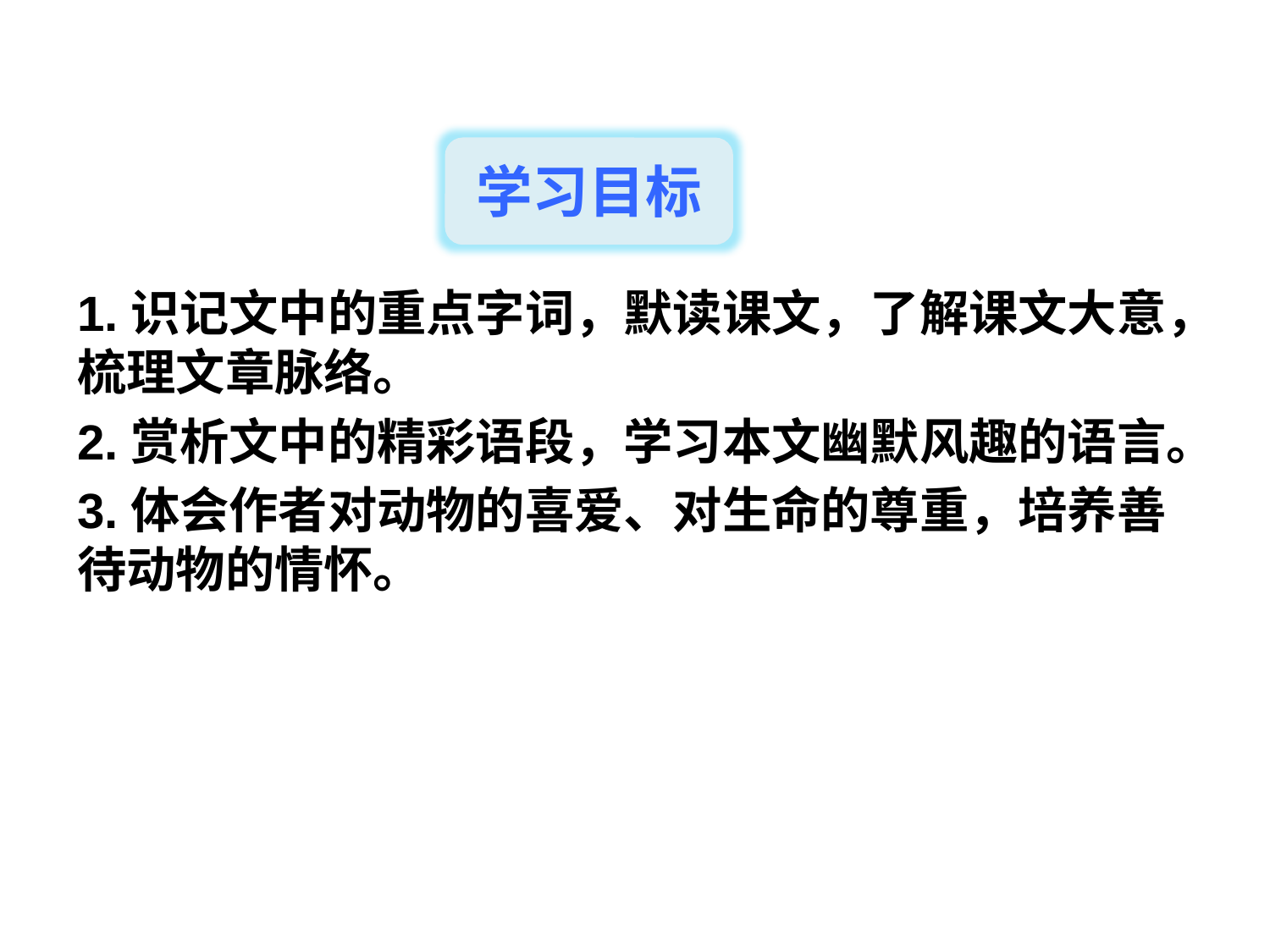

学习目标
1.识记文中的重点字词，默读课文，了解课文大意，梳理文章脉络。
2.赏析文中的精彩语段，学习本文幽默风趣的语言。
3.体会作者对动物的喜爱、对生命的尊重，培养善待动物的情怀。